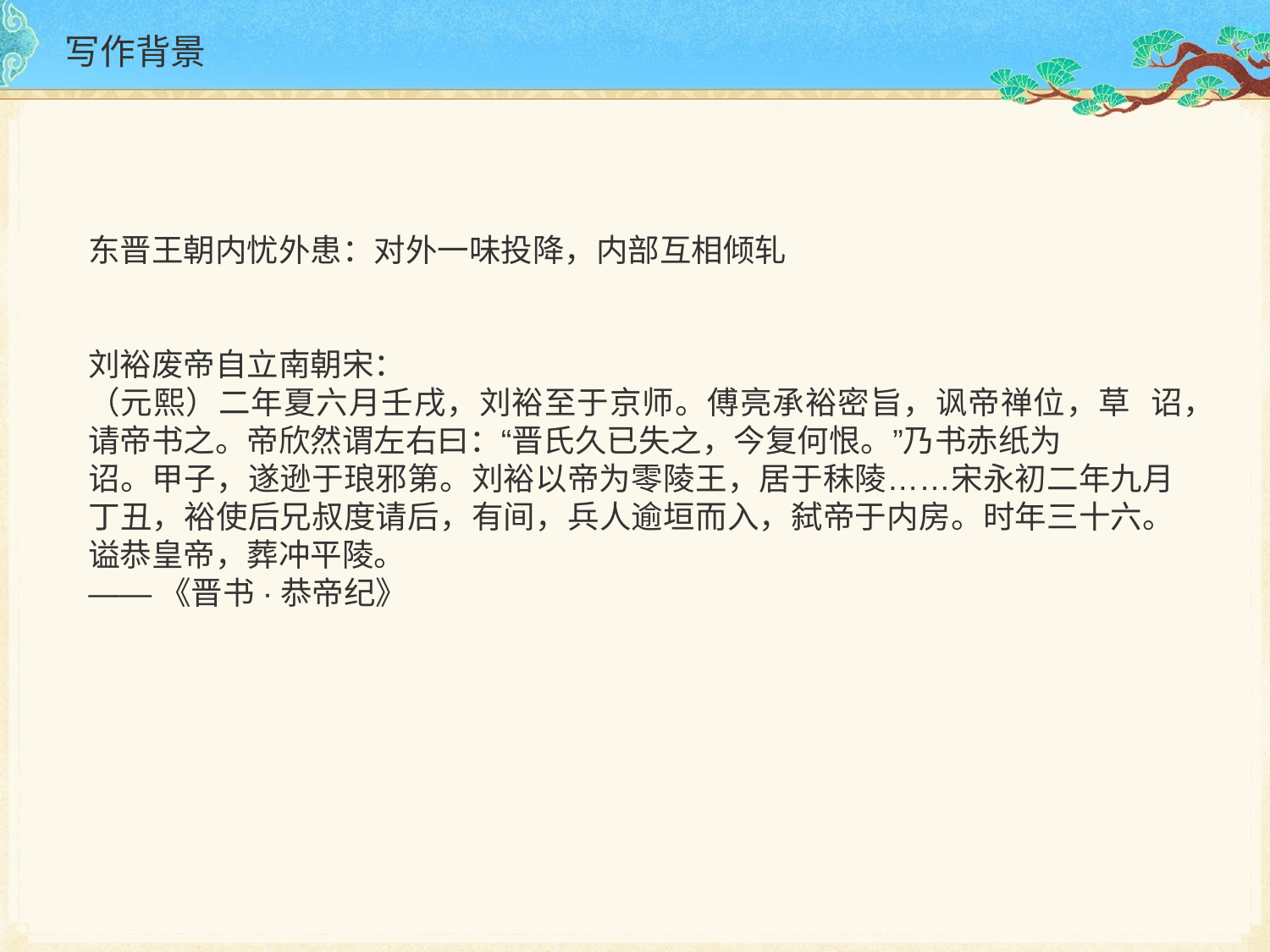

# 写作背景
东晋王朝内忧外患：对外一味投降，内部互相倾轧

刘裕废帝自立南朝宋：
（元熙）二年夏六月壬戌，刘裕至于京师。傅亮承裕密旨，讽帝禅位，草  诏，请帝书之。帝欣然谓左右曰：“晋氏久已失之，今复何恨。”乃书赤纸为
诏。甲子，遂逊于琅邪第。刘裕以帝为零陵王，居于秣陵……宋永初二年九月  丁丑，裕使后兄叔度请后，有间，兵人逾垣而入，弑帝于内房。时年三十六。  谥恭皇帝，葬冲平陵。
——《晋书·恭帝纪》